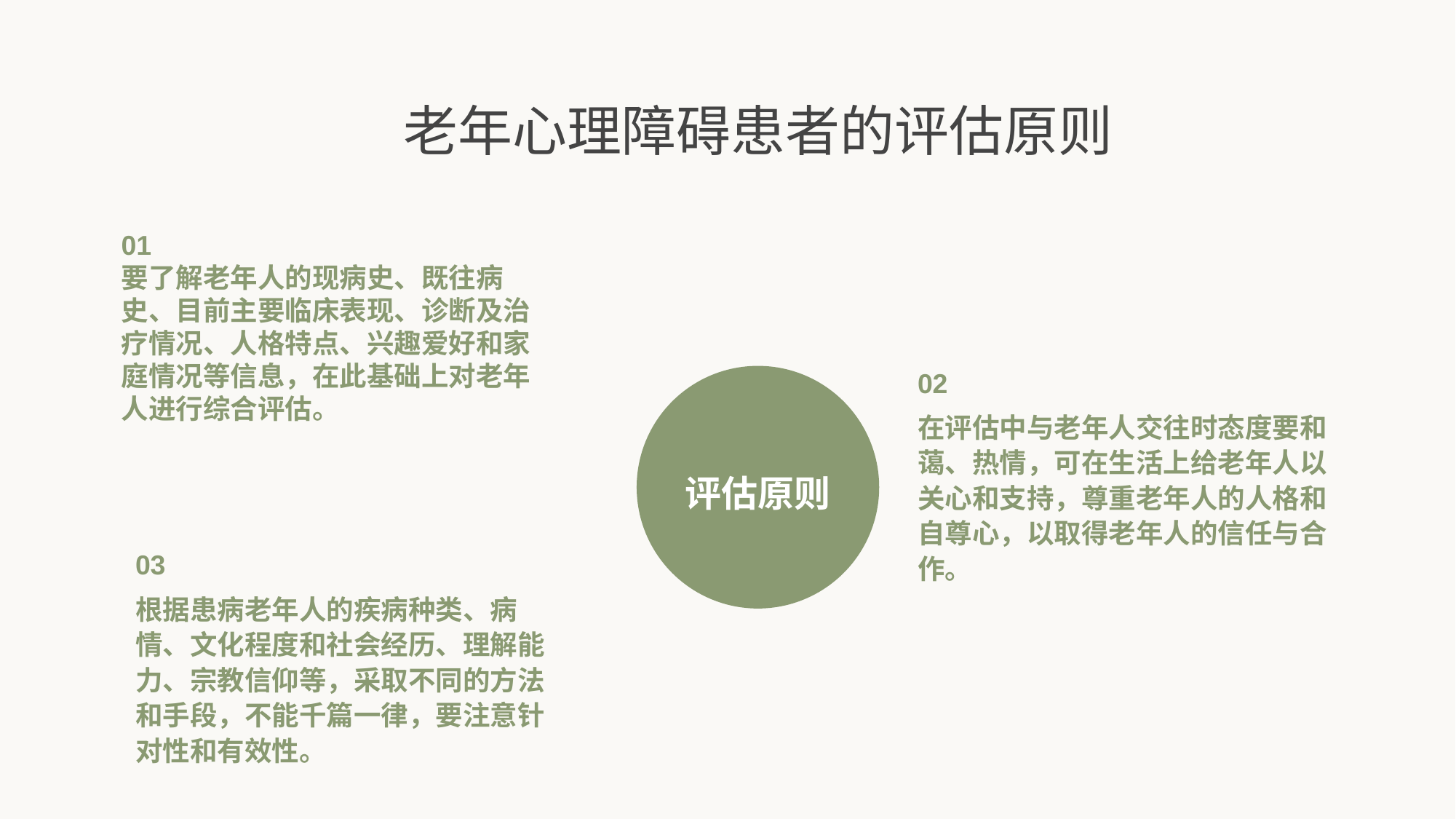

老年心理障碍患者的评估原则
01
要了解老年人的现病史、既往病史、目前主要临床表现、诊断及治疗情况、人格特点、兴趣爱好和家庭情况等信息，在此基础上对老年人进行综合评估。

评估原则
02
在评估中与老年人交往时态度要和蔼、热情，可在生活上给老年人以关心和支持，尊重老年人的人格和自尊心，以取得老年人的信任与合作。
03
根据患病老年人的疾病种类、病情、文化程度和社会经历、理解能力、宗教信仰等，采取不同的方法和手段，不能千篇一律，要注意针对性和有效性。